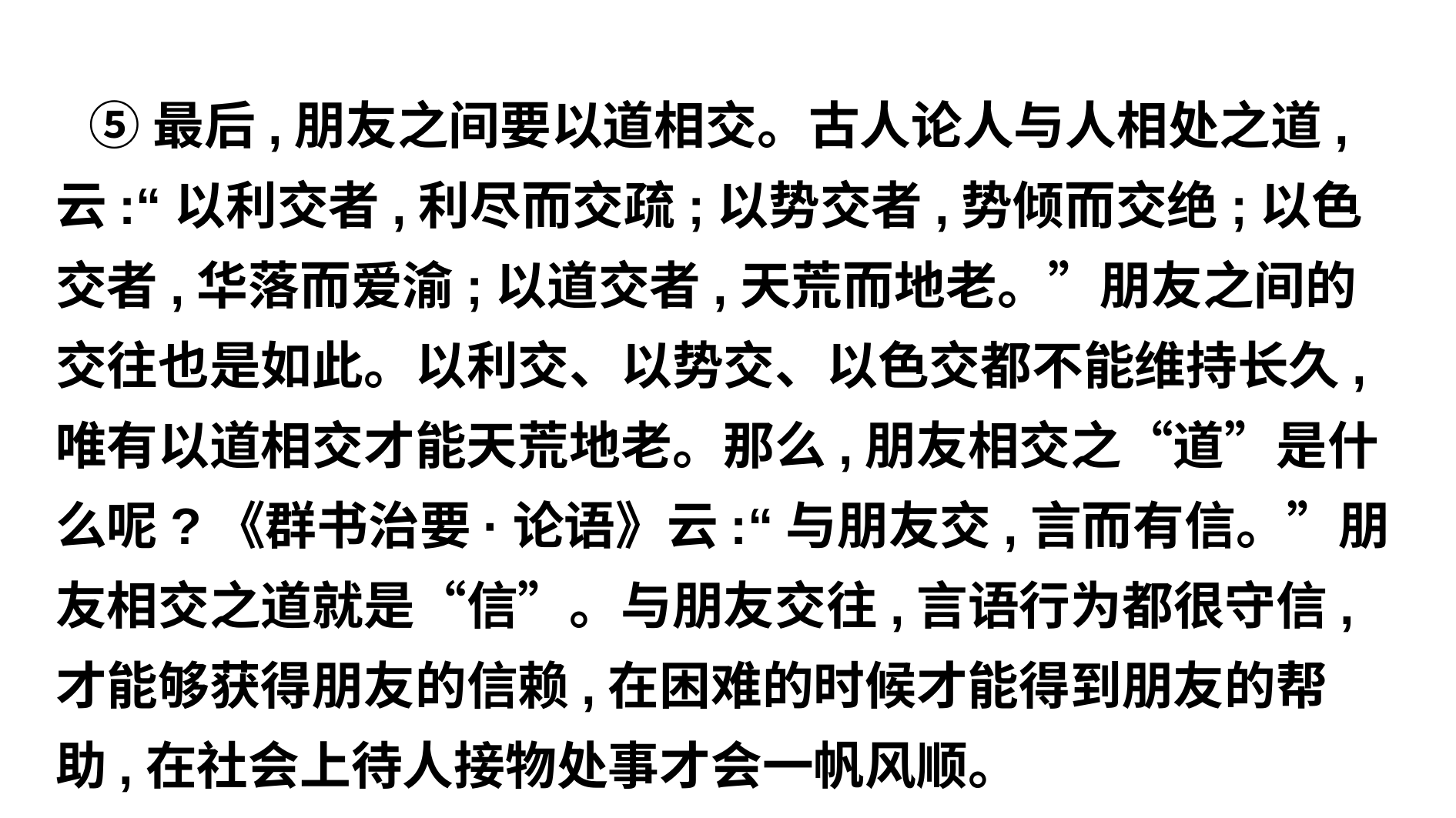

⑤最后,朋友之间要以道相交。古人论人与人相处之道,云:“以利交者,利尽而交疏;以势交者,势倾而交绝;以色交者,华落而爱渝;以道交者,天荒而地老。”朋友之间的交往也是如此。以利交、以势交、以色交都不能维持长久,唯有以道相交才能天荒地老。那么,朋友相交之“道”是什么呢?《群书治要·论语》云:“与朋友交,言而有信。”朋友相交之道就是“信”。与朋友交往,言语行为都很守信,才能够获得朋友的信赖,在困难的时候才能得到朋友的帮助,在社会上待人接物处事才会一帆风顺。